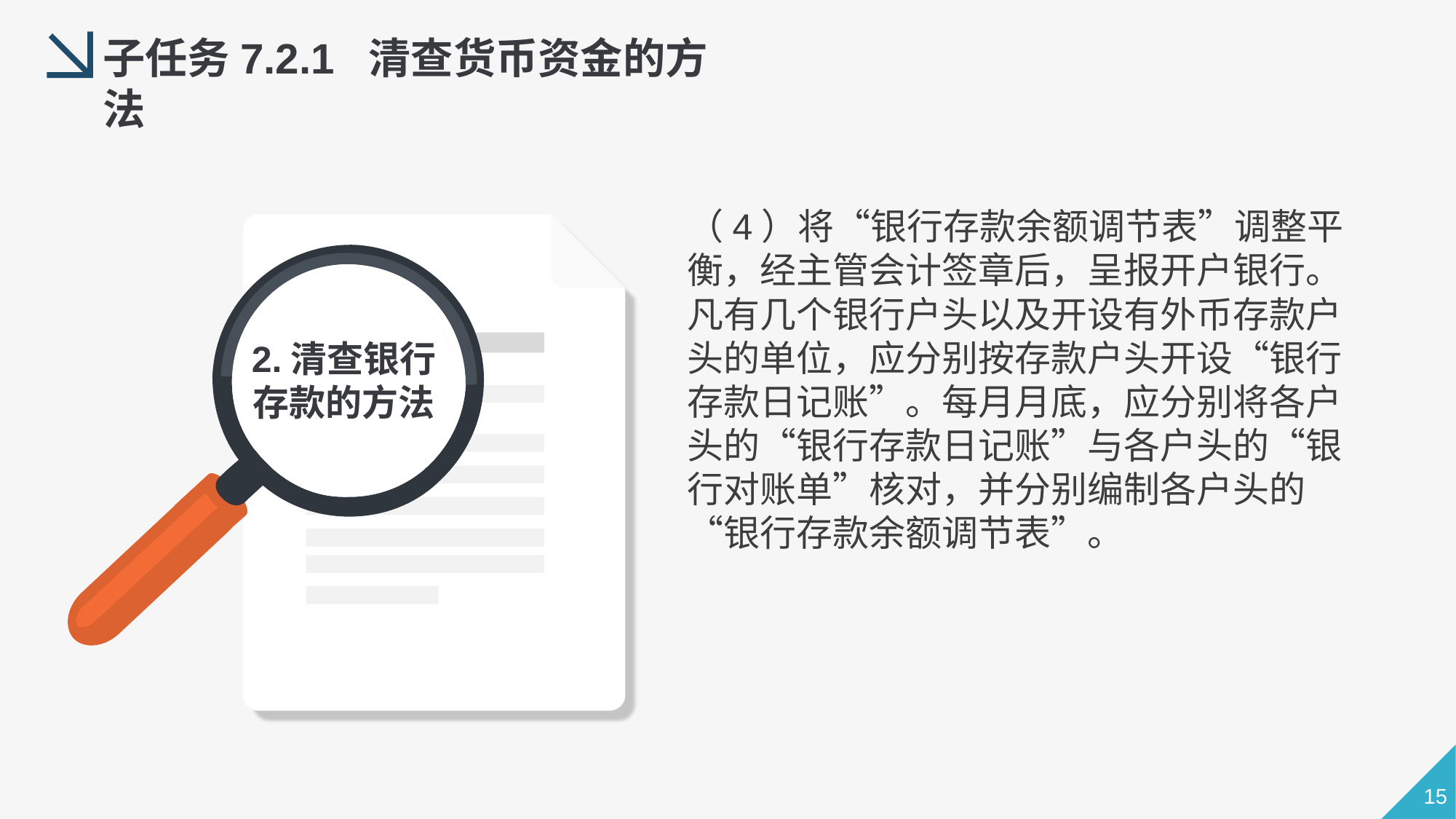

子任务7.2.1  清查货币资金的方法

（4）将“银行存款余额调节表”调整平衡，经主管会计签章后，呈报开户银行。凡有几个银行户头以及开设有外币存款户头的单位，应分别按存款户头开设“银行存款日记账”。每月月底，应分别将各户头的“银行存款日记账”与各户头的“银行对账单”核对，并分别编制各户头的“银行存款余额调节表”。

2.清查银行存款的方法